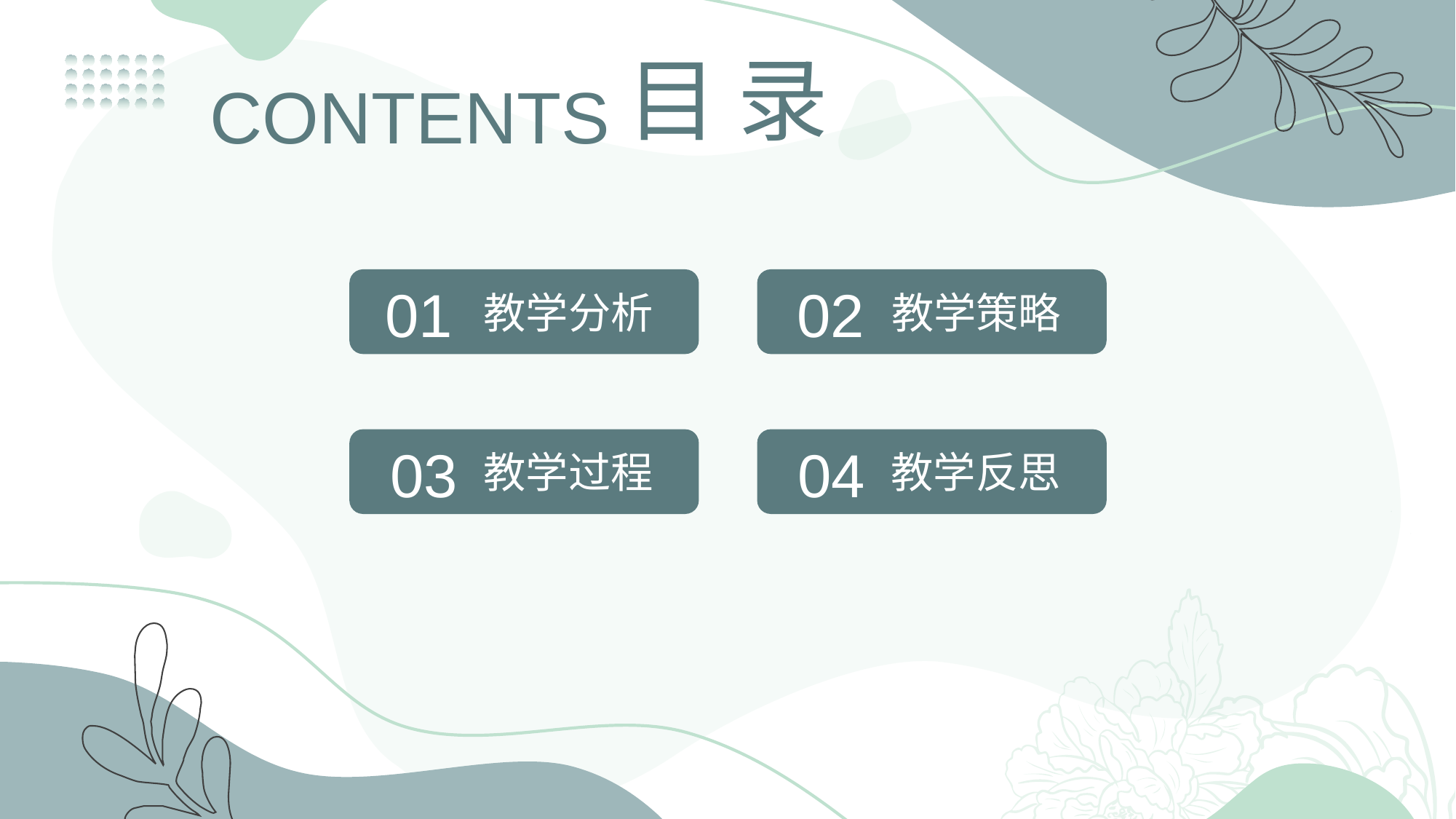

目 录

CONTENTS

01
02
教学分析
教学策略

03
04
教学过程
教学反思